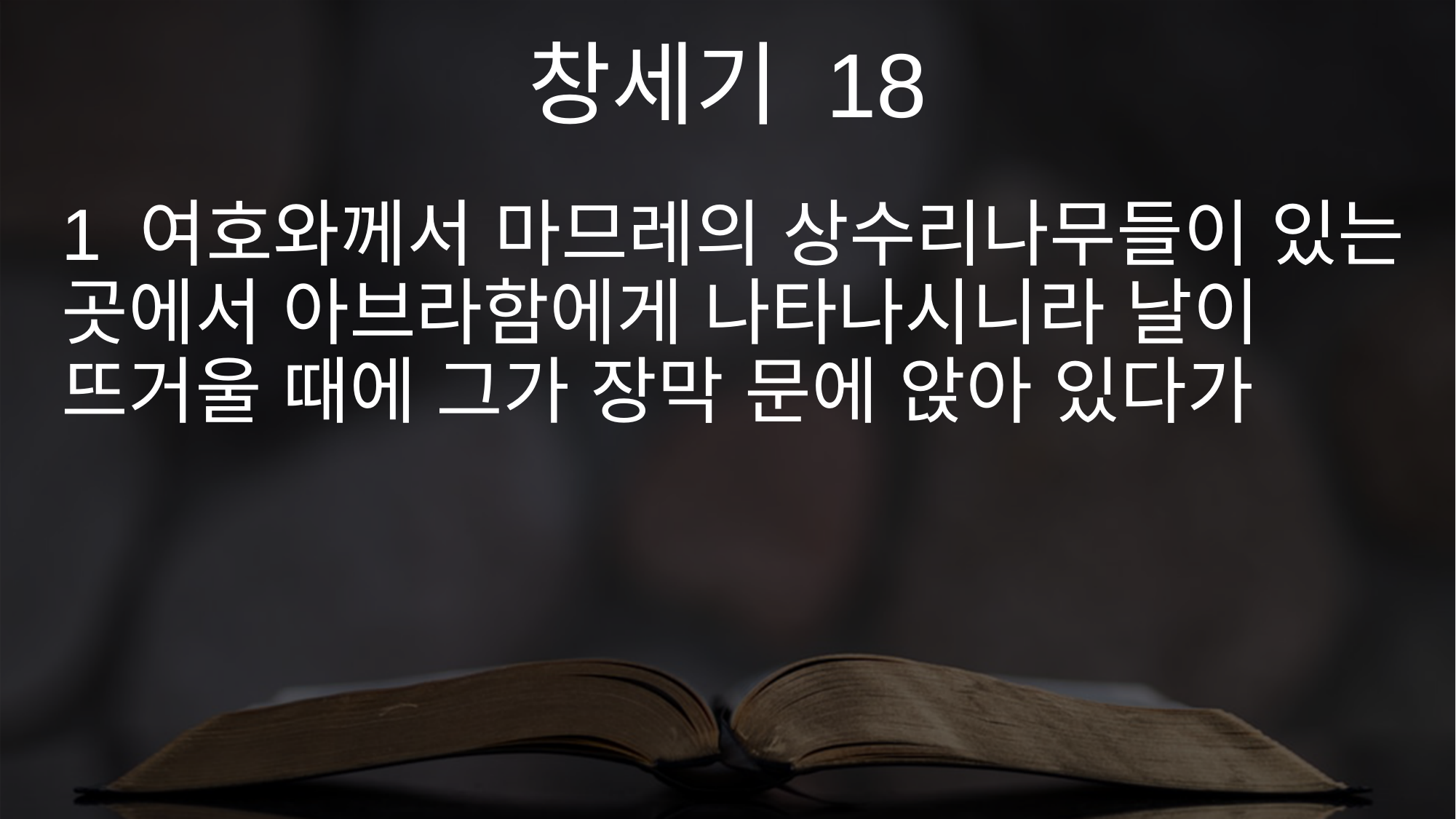

창세기 18
1 여호와께서 마므레의 상수리나무들이 있는 곳에서 아브라함에게 나타나시니라 날이 뜨거울 때에 그가 장막 문에 앉아 있다가